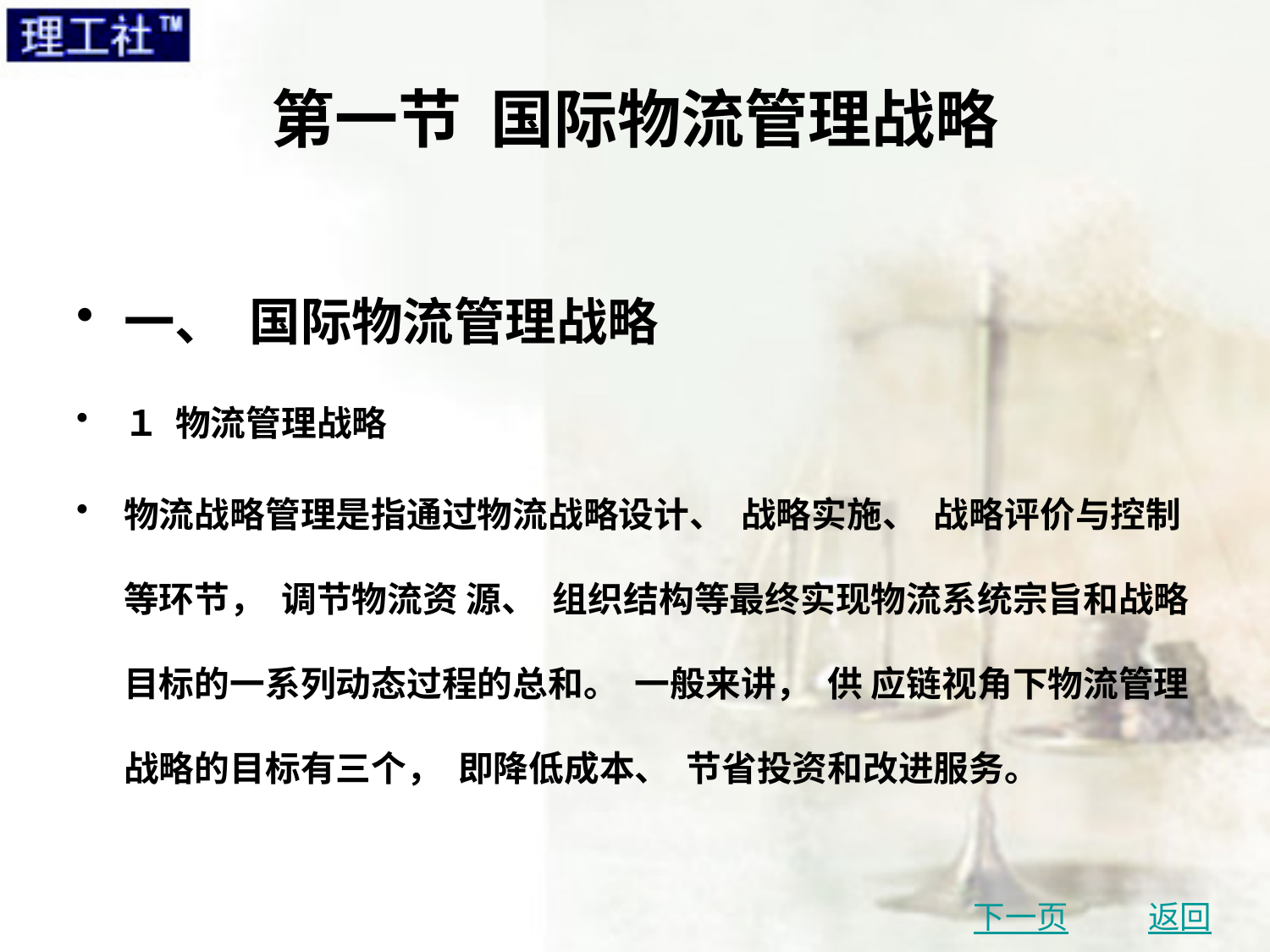

# 第一节  国际物流管理战略
一、  国际物流管理战略
１  物流管理战略
物流战略管理是指通过物流战略设计、  战略实施、  战略评价与控制等环节，  调节物流资 源、  组织结构等最终实现物流系统宗旨和战略目标的一系列动态过程的总和。  一般来讲，  供 应链视角下物流管理战略的目标有三个，  即降低成本、  节省投资和改进服务。

下一页
返回